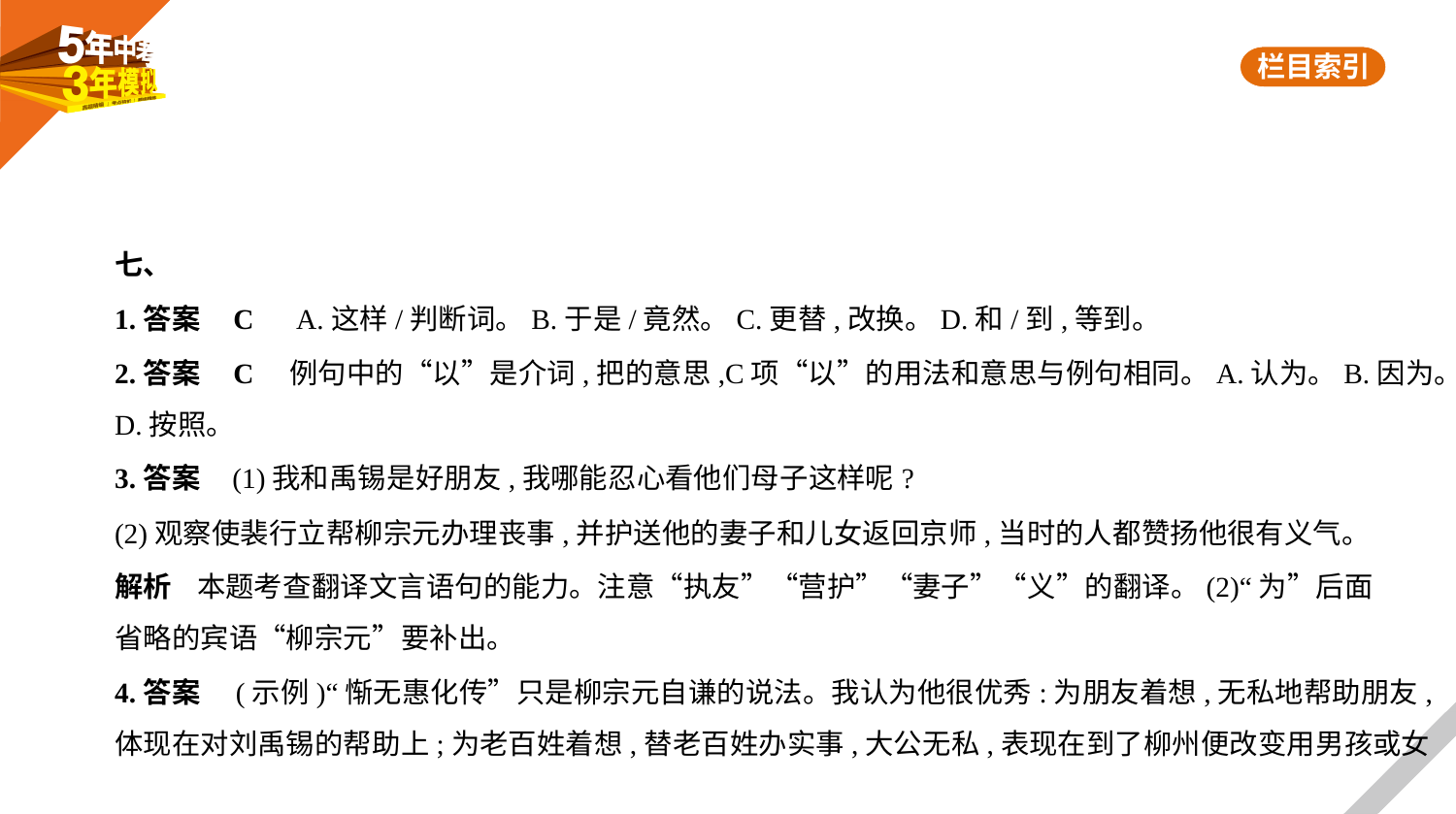

七、
1.答案    C　A.这样/判断词。B.于是/竟然。C.更替,改换。D.和/到,等到。
2.答案    C　例句中的“以”是介词,把的意思,C项“以”的用法和意思与例句相同。A.认为。B.因为。
D.按照。
3.答案    (1)我和禹锡是好朋友,我哪能忍心看他们母子这样呢?
(2)观察使裴行立帮柳宗元办理丧事,并护送他的妻子和儿女返回京师,当时的人都赞扬他很有义气。
解析    本题考查翻译文言语句的能力。注意“执友”“营护”“妻子”“义”的翻译。(2)“为”后面
省略的宾语“柳宗元”要补出。
4.答案　(示例)“惭无惠化传”只是柳宗元自谦的说法。我认为他很优秀:为朋友着想,无私地帮助朋友,
体现在对刘禹锡的帮助上;为老百姓着想,替老百姓办实事,大公无私,表现在到了柳州便改变用男孩或女